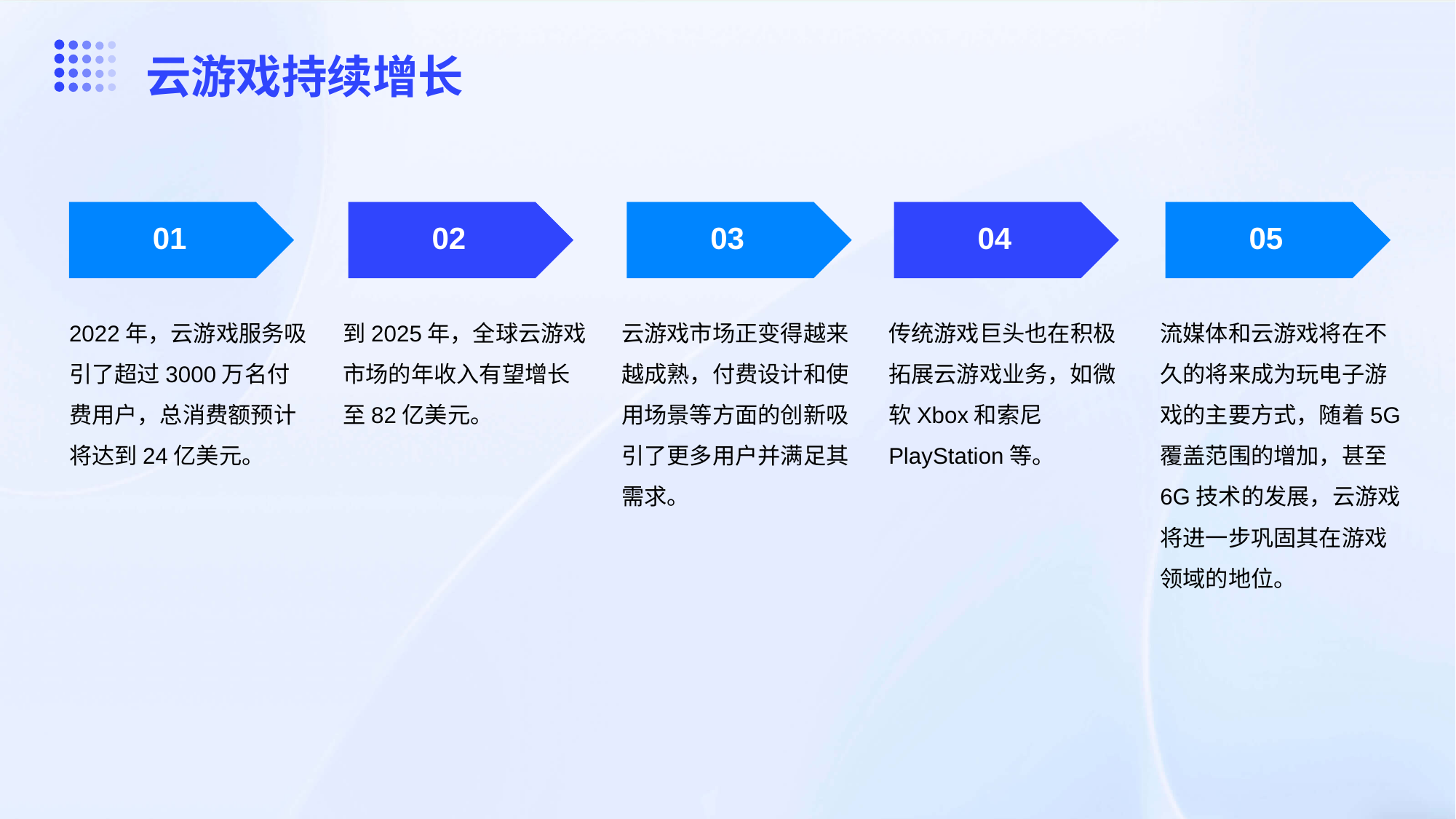

云游戏持续增长

01
02
03
04
05

2022年，云游戏服务吸引了超过3000万名付费用户，总消费额预计将达到24亿美元。
到2025年，全球云游戏市场的年收入有望增长至82亿美元。
云游戏市场正变得越来越成熟，付费设计和使用场景等方面的创新吸引了更多用户并满足其需求。
传统游戏巨头也在积极拓展云游戏业务，如微软Xbox和索尼PlayStation等。
流媒体和云游戏将在不久的将来成为玩电子游戏的主要方式，随着5G覆盖范围的增加，甚至6G技术的发展，云游戏将进一步巩固其在游戏领域的地位。